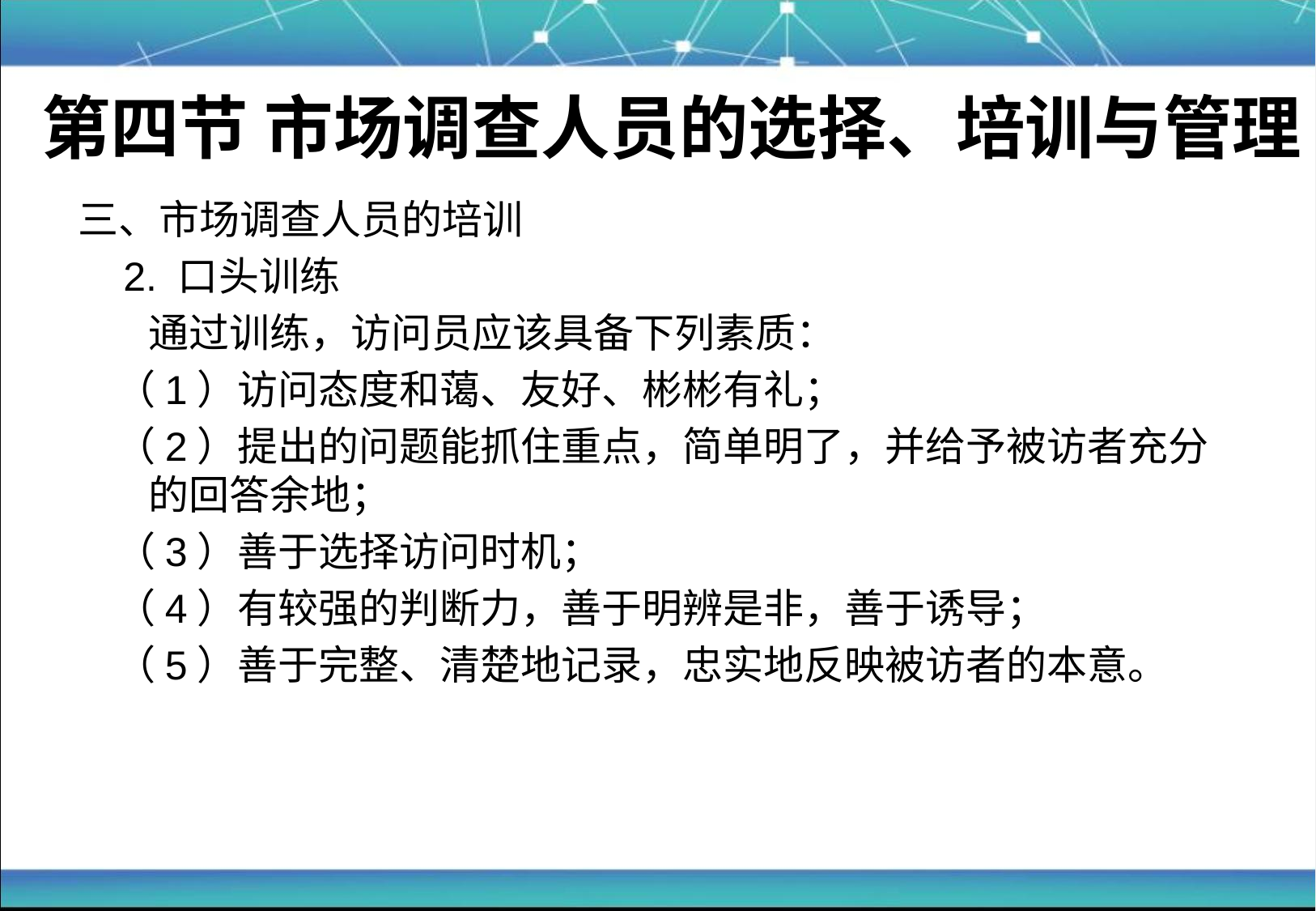

# 第四节 市场调查人员的选择、培训与管理
三、市场调查人员的培训
    2. 口头训练
	通过训练，访问员应该具备下列素质：
   （1）访问态度和蔼、友好、彬彬有礼；
   （2）提出的问题能抓住重点，简单明了，并给予被访者充分的回答余地；
   （3）善于选择访问时机；
   （4）有较强的判断力，善于明辨是非，善于诱导；
   （5）善于完整、清楚地记录，忠实地反映被访者的本意。